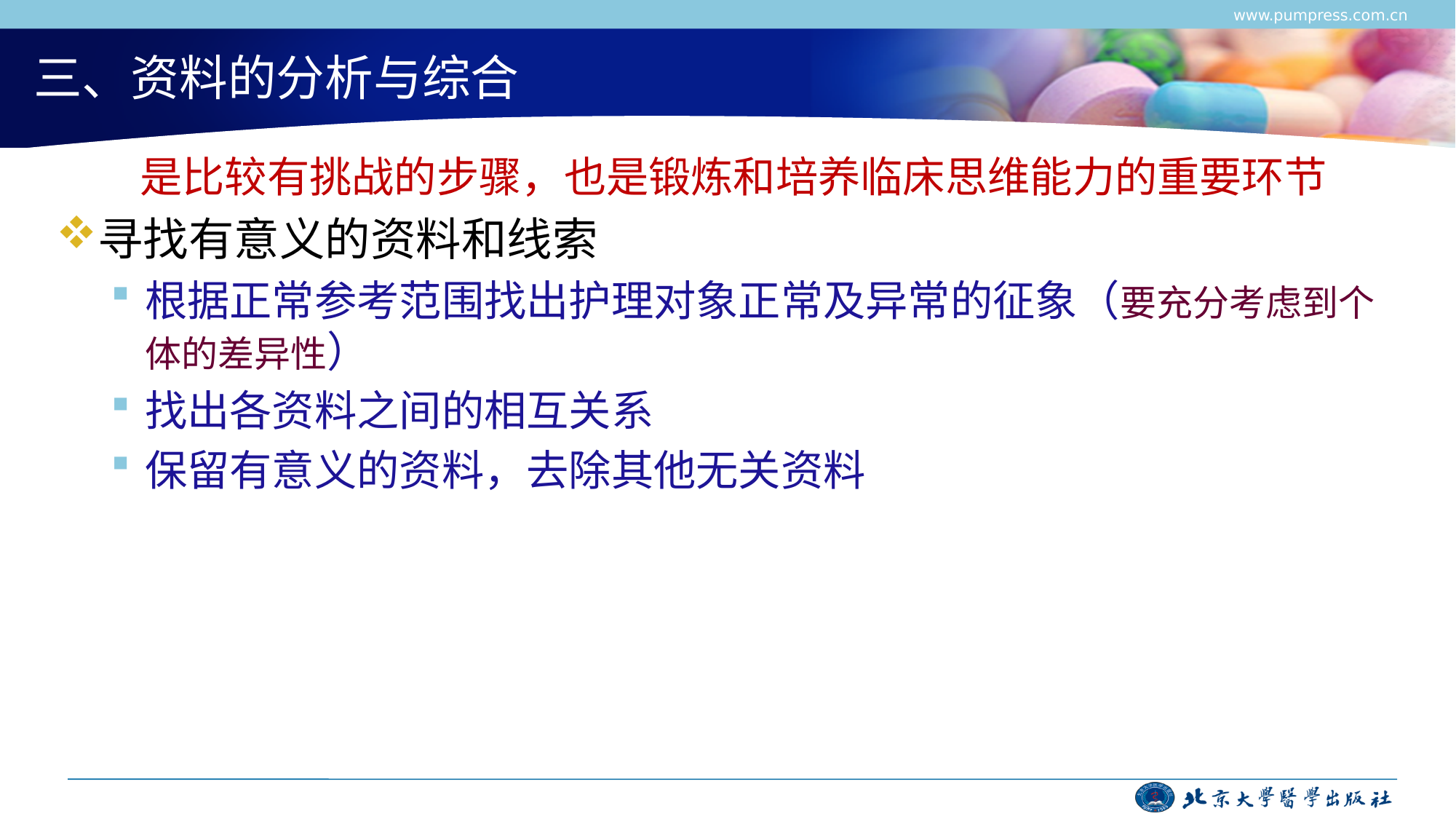

www.pumpress.com.cn
# 三、资料的分析与综合
  是比较有挑战的步骤，也是锻炼和培养临床思维能力的重要环节
寻找有意义的资料和线索
根据正常参考范围找出护理对象正常及异常的征象（要充分考虑到个体的差异性）
找出各资料之间的相互关系
保留有意义的资料，去除其他无关资料